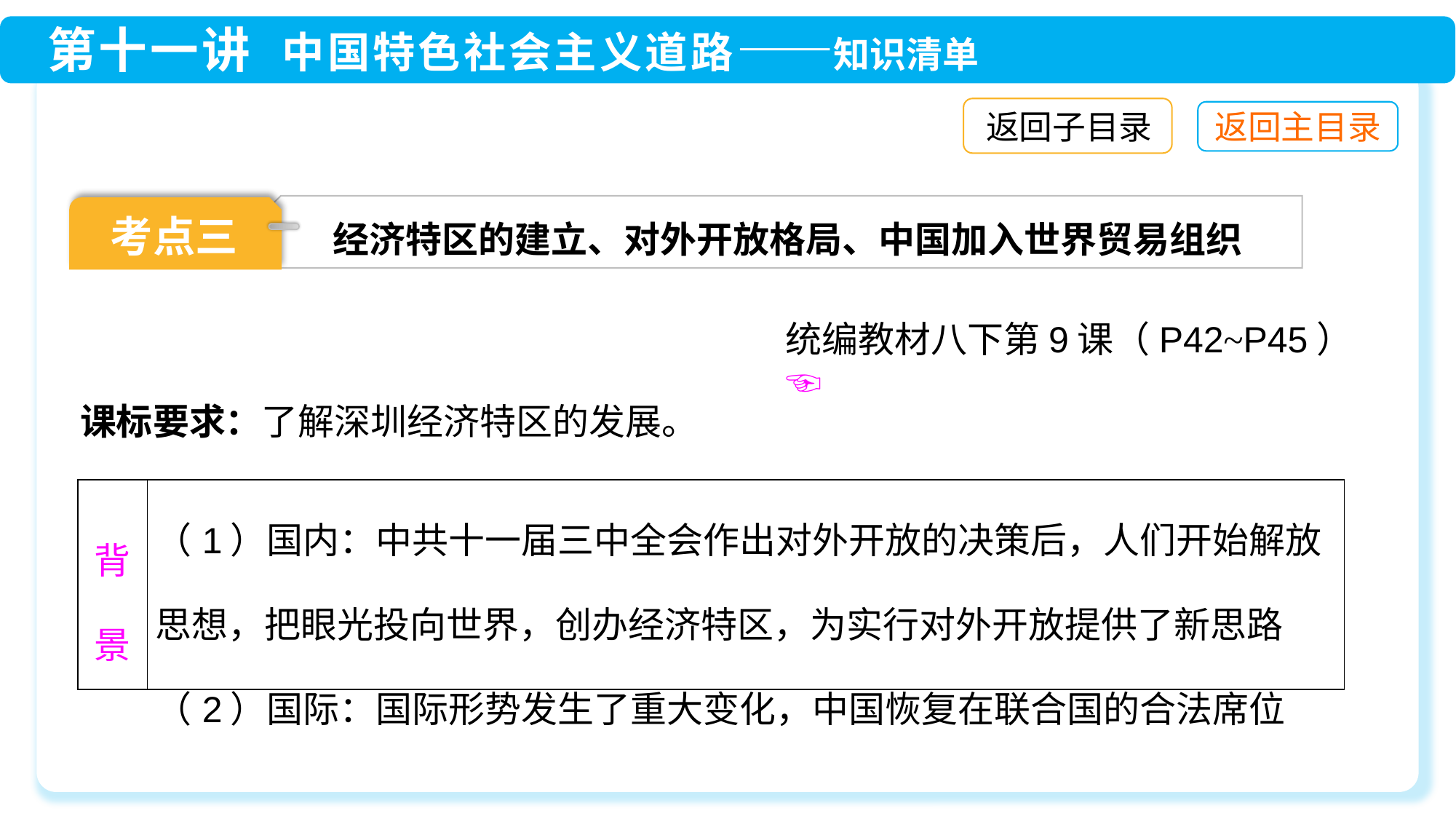

返回子目录

经济特区的建立、对外开放格局、中国加入世界贸易组织

考点三

统编教材八下第9课（P42~P45）☜
课标要求：了解深圳经济特区的发展。
| 背景 | （1）国内：中共十一届三中全会作出对外开放的决策后，人们开始解放思想，把眼光投向世界，创办经济特区，为实行对外开放提供了新思路 （2）国际：国际形势发生了重大变化，中国恢复在联合国的合法席位 |
| --- | --- |